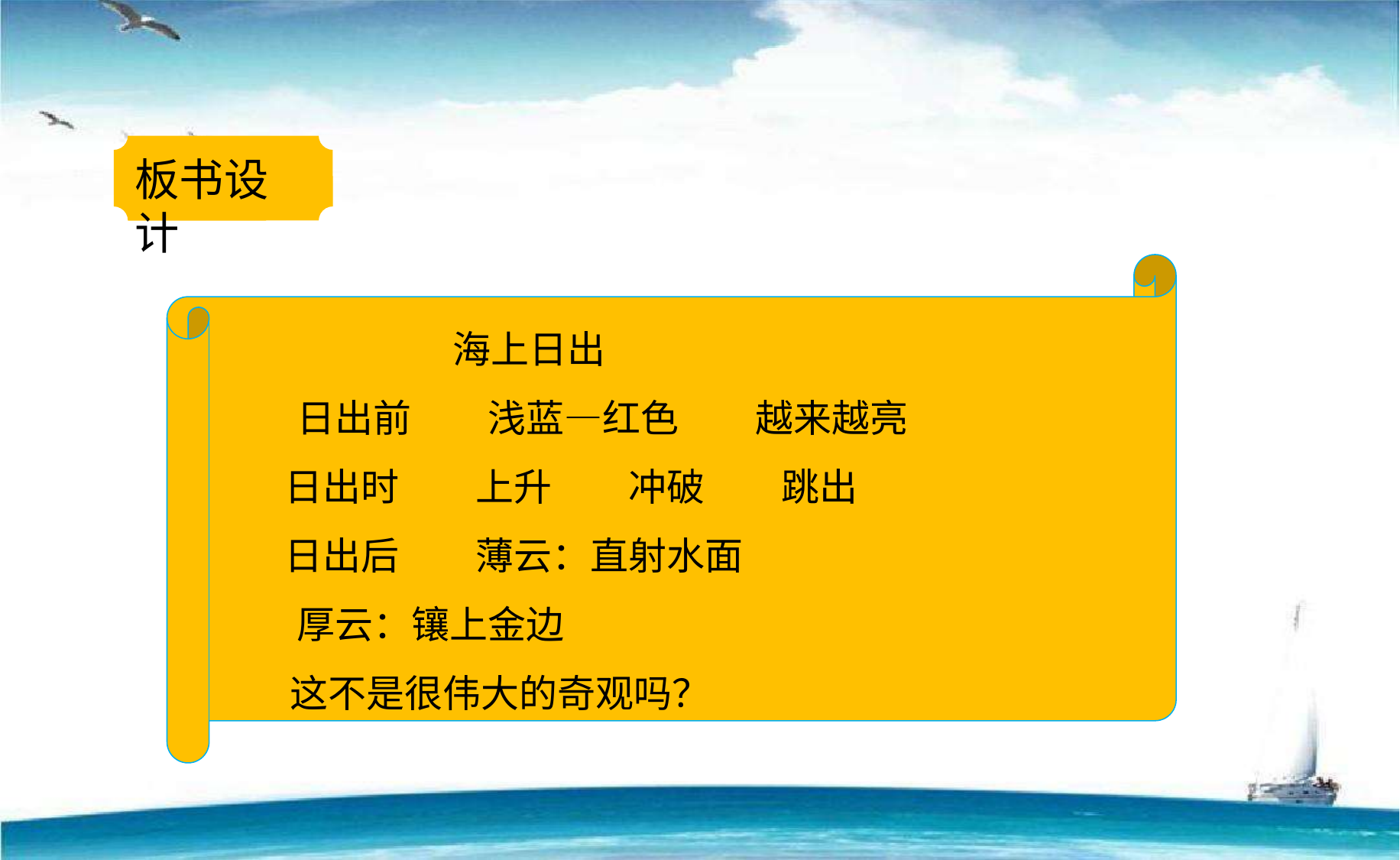

板书设计
                          海上日出
　　日出前　　浅蓝—红色　　越来越亮
　   日出时　　上升　　冲破　　跳出
　   日出后　　薄云：直射水面
　　厚云：镶上金边
       这不是很伟大的奇观吗？